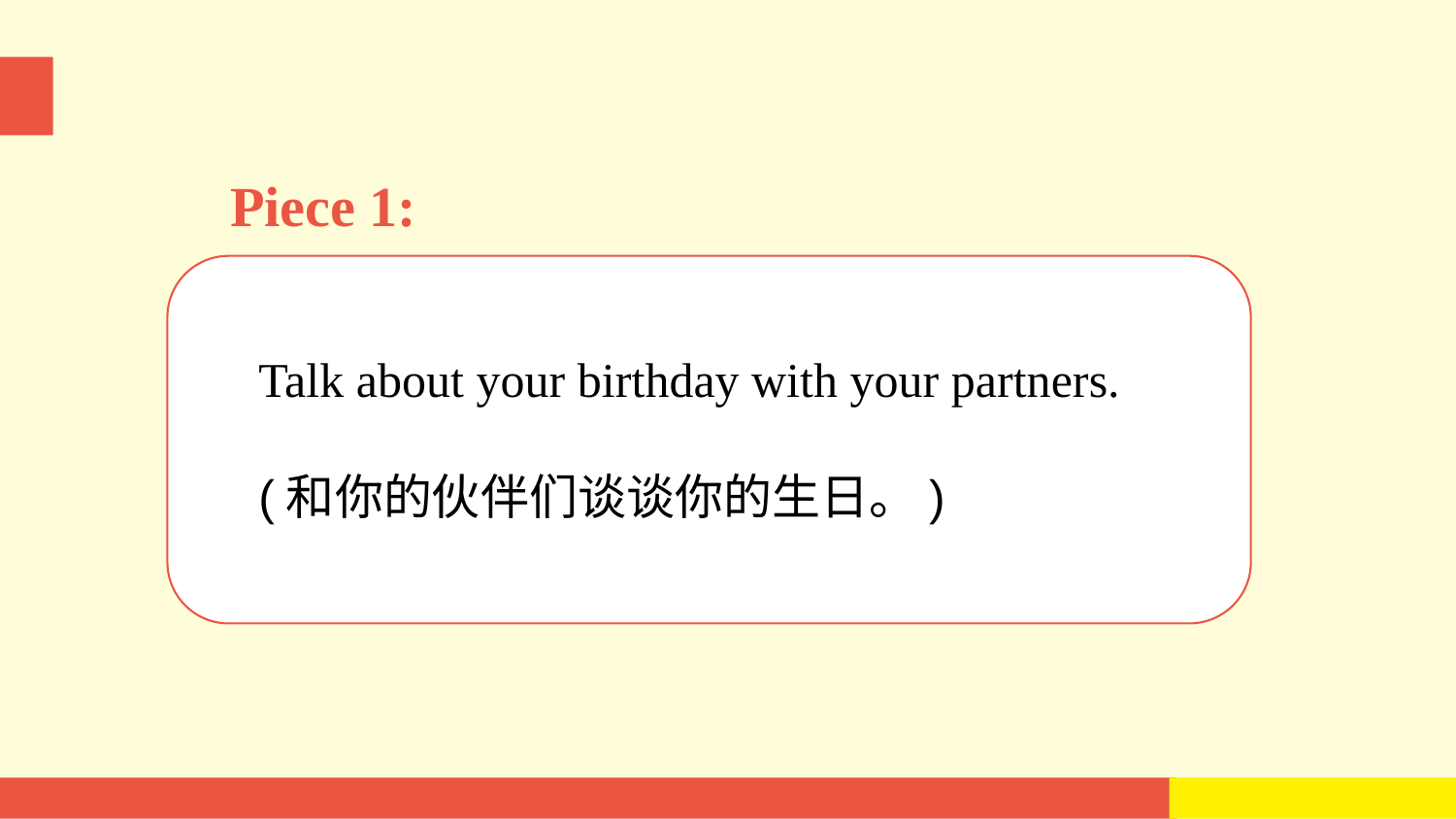

Piece 1:

Talk about your birthday with your partners.
(和你的伙伴们谈谈你的生日。)